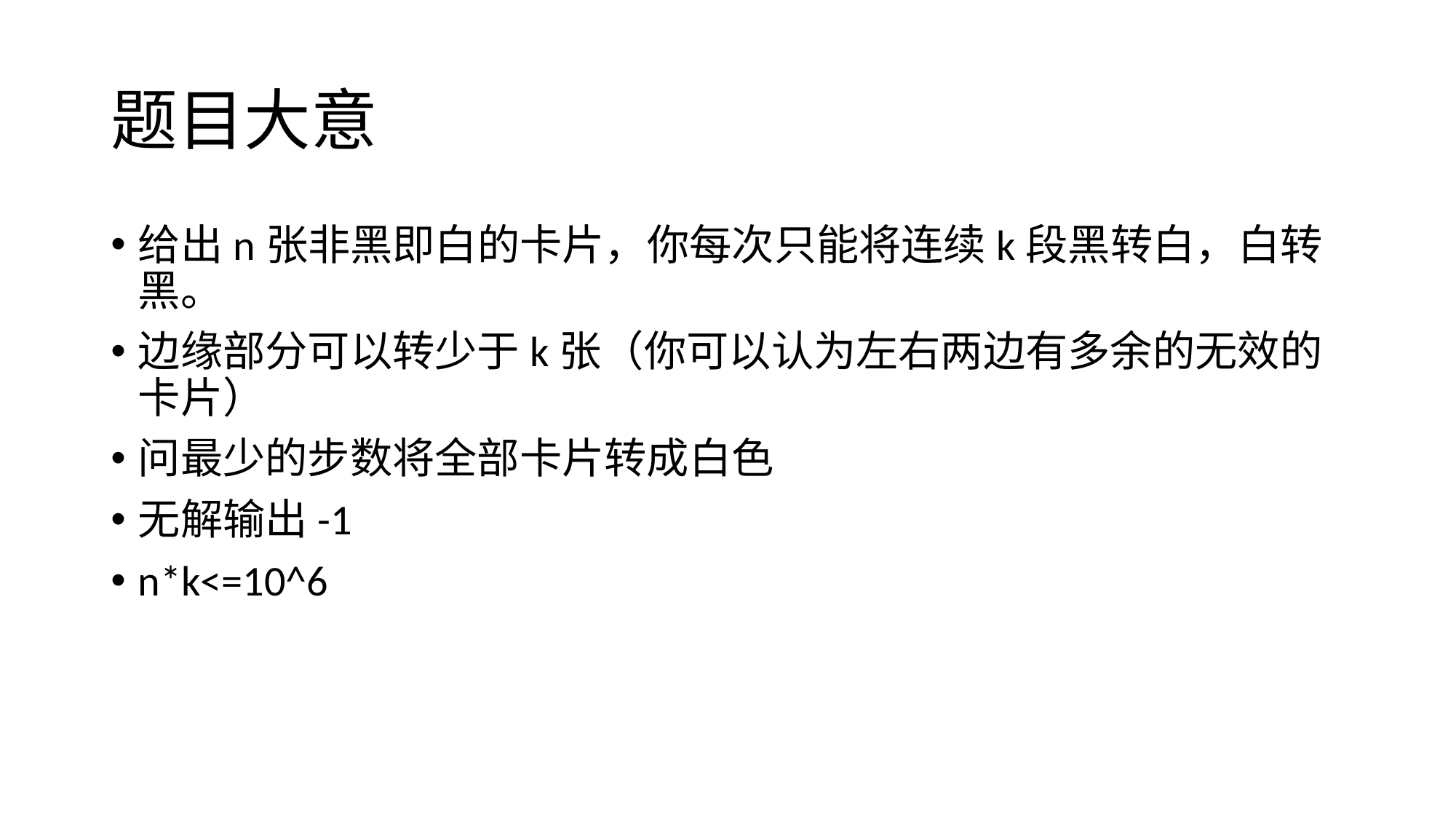

# 题目大意
给出n张非黑即白的卡片，你每次只能将连续k段黑转白，白转黑。
边缘部分可以转少于k张（你可以认为左右两边有多余的无效的卡片）
问最少的步数将全部卡片转成白色
无解输出-1
n*k<=10^6